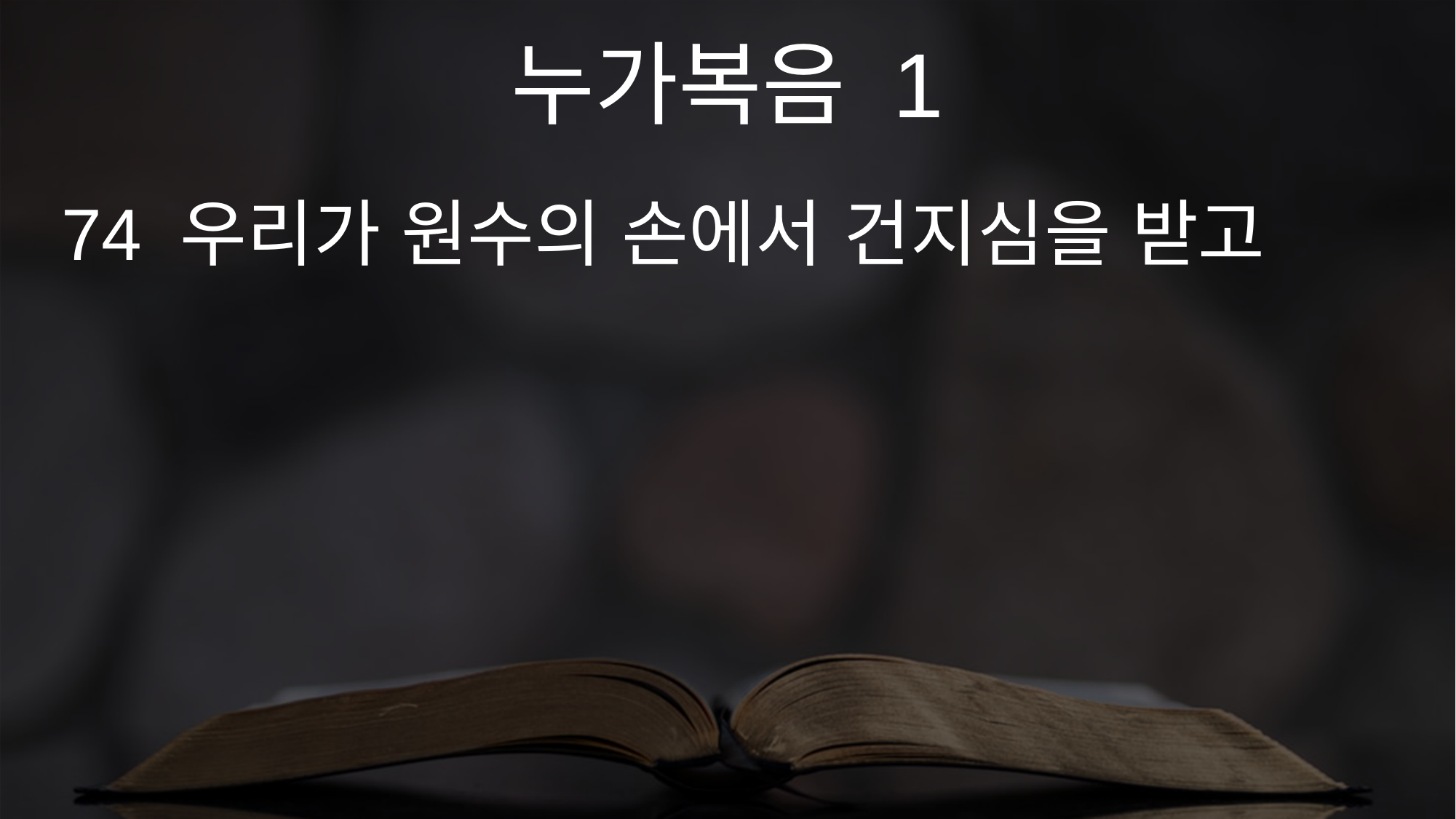

누가복음 1
74 우리가 원수의 손에서 건지심을 받고